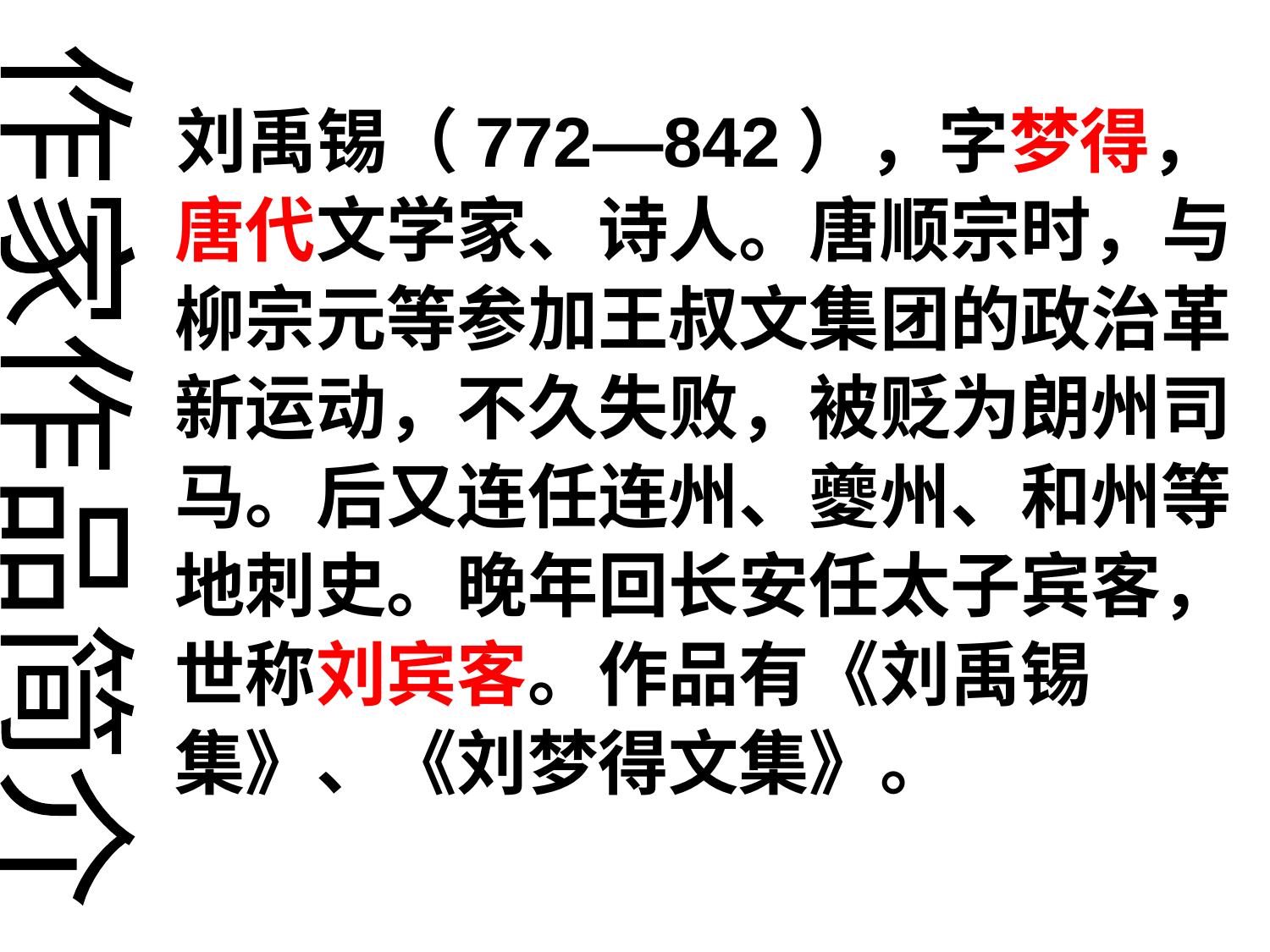

刘禹锡（772—842），字梦得，唐代文学家、诗人。唐顺宗时，与柳宗元等参加王叔文集团的政治革新运动，不久失败，被贬为朗州司马。后又连任连州、夔州、和州等地刺史。晚年回长安任太子宾客，世称刘宾客。作品有《刘禹锡集》、《刘梦得文集》。
作家作品简介